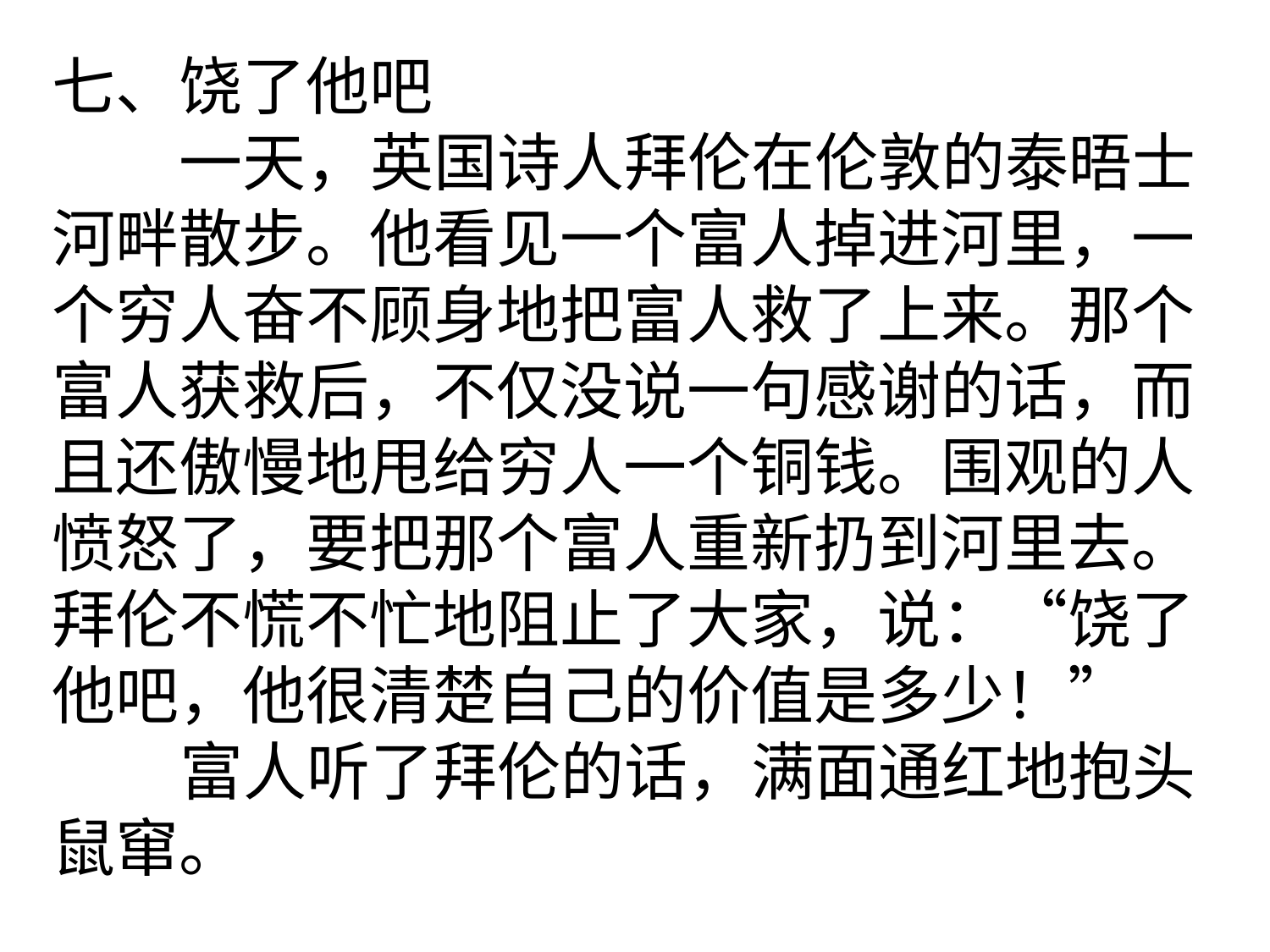

七、饶了他吧
         一天，英国诗人拜伦在伦敦的泰晤士河畔散步。他看见一个富人掉进河里，一个穷人奋不顾身地把富人救了上来。那个富人获救后，不仅没说一句感谢的话，而且还傲慢地甩给穷人一个铜钱。围观的人愤怒了，要把那个富人重新扔到河里去。拜伦不慌不忙地阻止了大家，说：“饶了他吧，他很清楚自己的价值是多少！”
         富人听了拜伦的话，满面通红地抱头鼠窜。